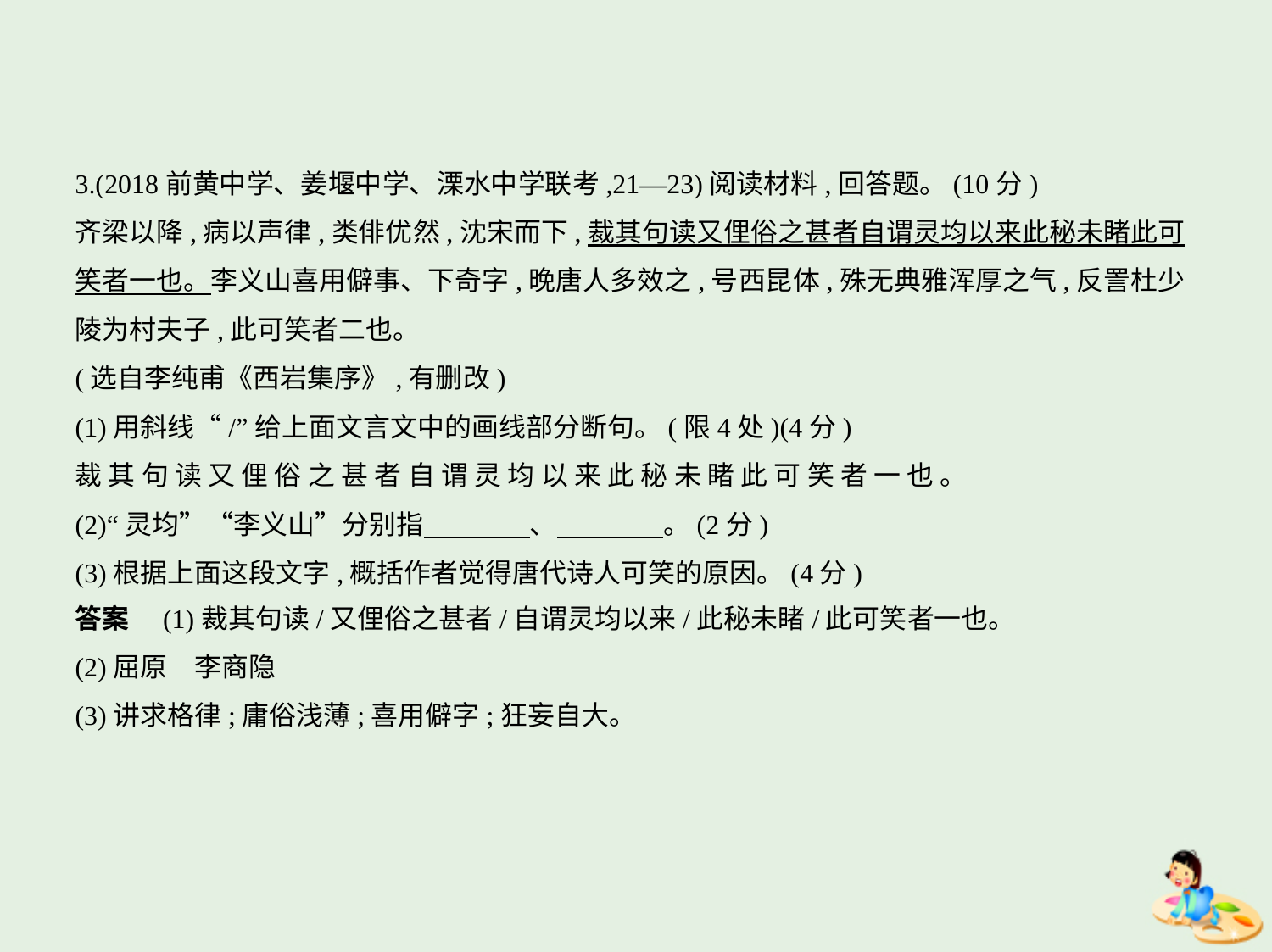

3.(2018前黄中学、姜堰中学、溧水中学联考,21—23)阅读材料,回答题。(10分)
齐梁以降,病以声律,类俳优然,沈宋而下,裁其句读又俚俗之甚者自谓灵均以来此秘未睹此可
笑者一也。李义山喜用僻事、下奇字,晚唐人多效之,号西昆体,殊无典雅浑厚之气,反詈杜少
陵为村夫子,此可笑者二也。
(选自李纯甫《西岩集序》,有删改)
(1)用斜线“/”给上面文言文中的画线部分断句。(限4处)(4分)
裁 其 句 读 又 俚 俗 之 甚 者 自 谓 灵 均 以 来 此 秘 未 睹 此 可 笑 者 一 也 。
(2)“灵均”“李义山”分别指　　　    、　　　    。(2分)
(3)根据上面这段文字,概括作者觉得唐代诗人可笑的原因。(4分)
答案　(1)裁其句读/又俚俗之甚者/自谓灵均以来/此秘未睹/此可笑者一也。
(2)屈原　李商隐
(3)讲求格律;庸俗浅薄;喜用僻字;狂妄自大。